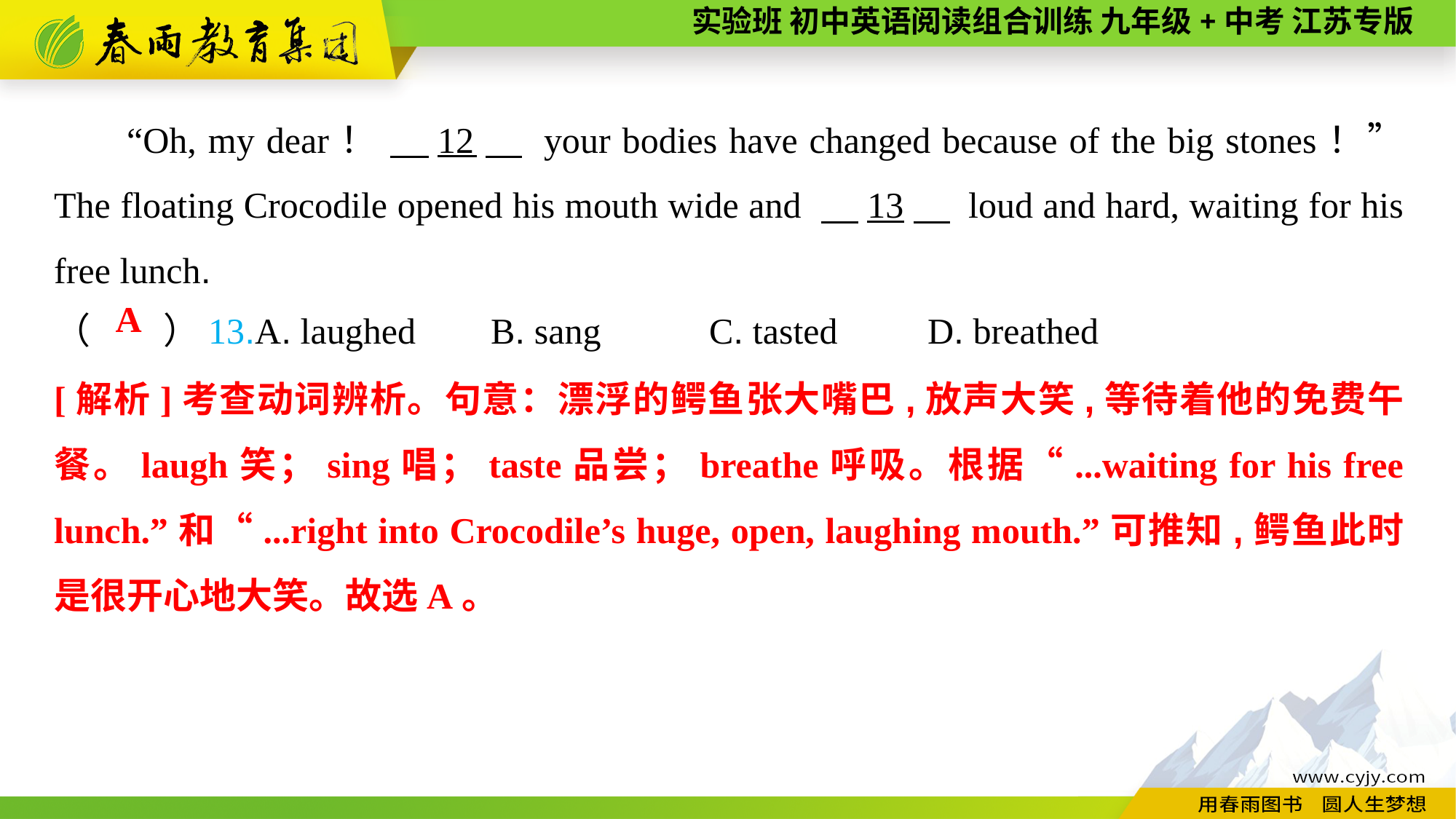

“Oh, my dear！ 　12　 your bodies have changed because of the big stones！” The floating Crocodile opened his mouth wide and 　13　 loud and hard, waiting for his free lunch.
（　　）13.A. laughed	B. sang	C. tasted	D. breathed
A
[解析]考查动词辨析。句意：漂浮的鳄鱼张大嘴巴,放声大笑,等待着他的免费午餐。laugh笑；sing唱；taste品尝；breathe呼吸。根据“...waiting for his free lunch.”和“...right into Crocodile’s huge, open, laughing mouth.”可推知,鳄鱼此时是很开心地大笑。故选A。